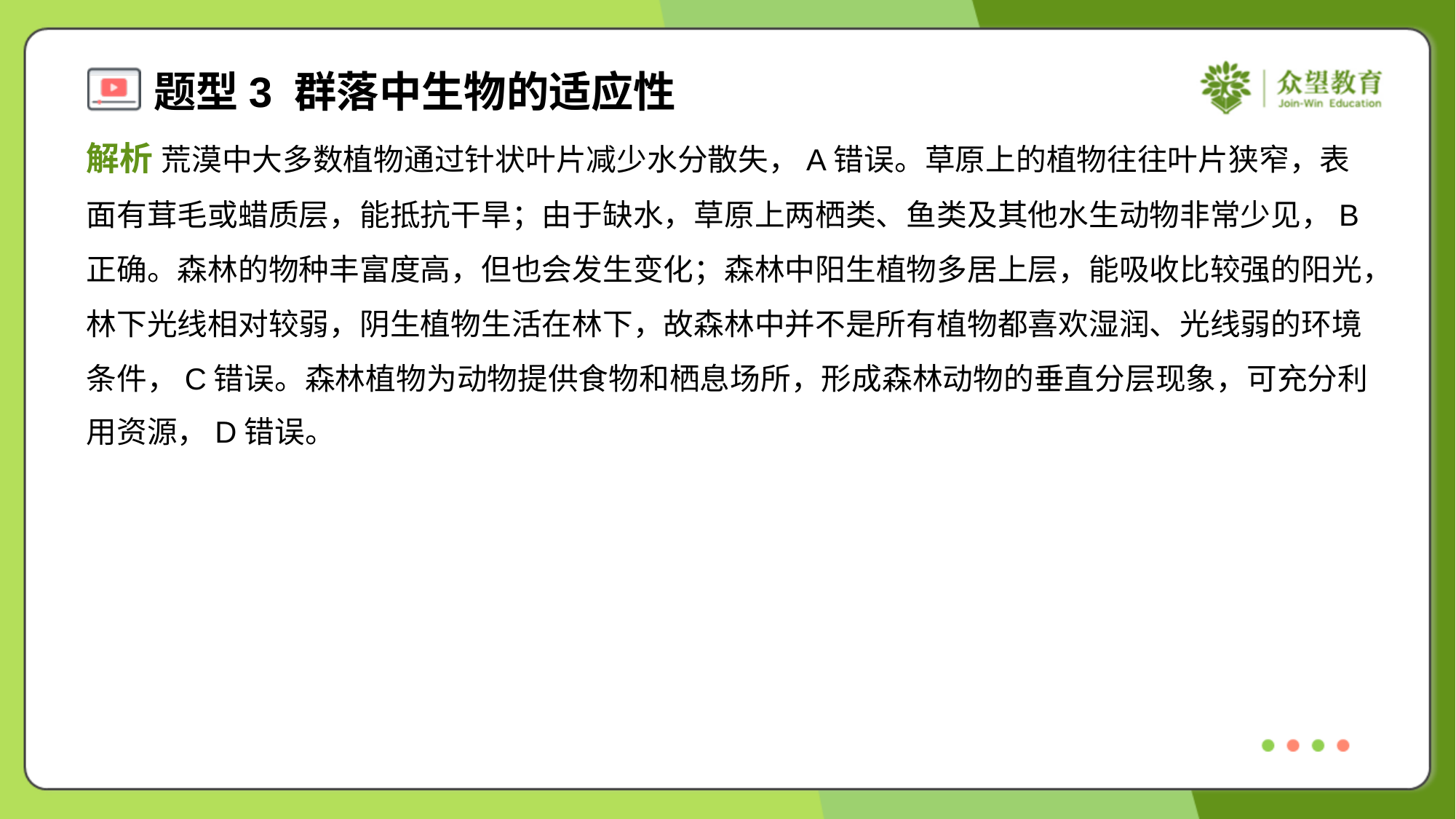

解析 荒漠中大多数植物通过针状叶片减少水分散失，A错误。草原上的植物往往叶片狭窄，表
面有茸毛或蜡质层，能抵抗干旱；由于缺水，草原上两栖类、鱼类及其他水生动物非常少见，B
正确。森林的物种丰富度高，但也会发生变化；森林中阳生植物多居上层，能吸收比较强的阳光，
林下光线相对较弱，阴生植物生活在林下，故森林中并不是所有植物都喜欢湿润、光线弱的环境
条件，C错误。森林植物为动物提供食物和栖息场所，形成森林动物的垂直分层现象，可充分利
用资源，D错误。